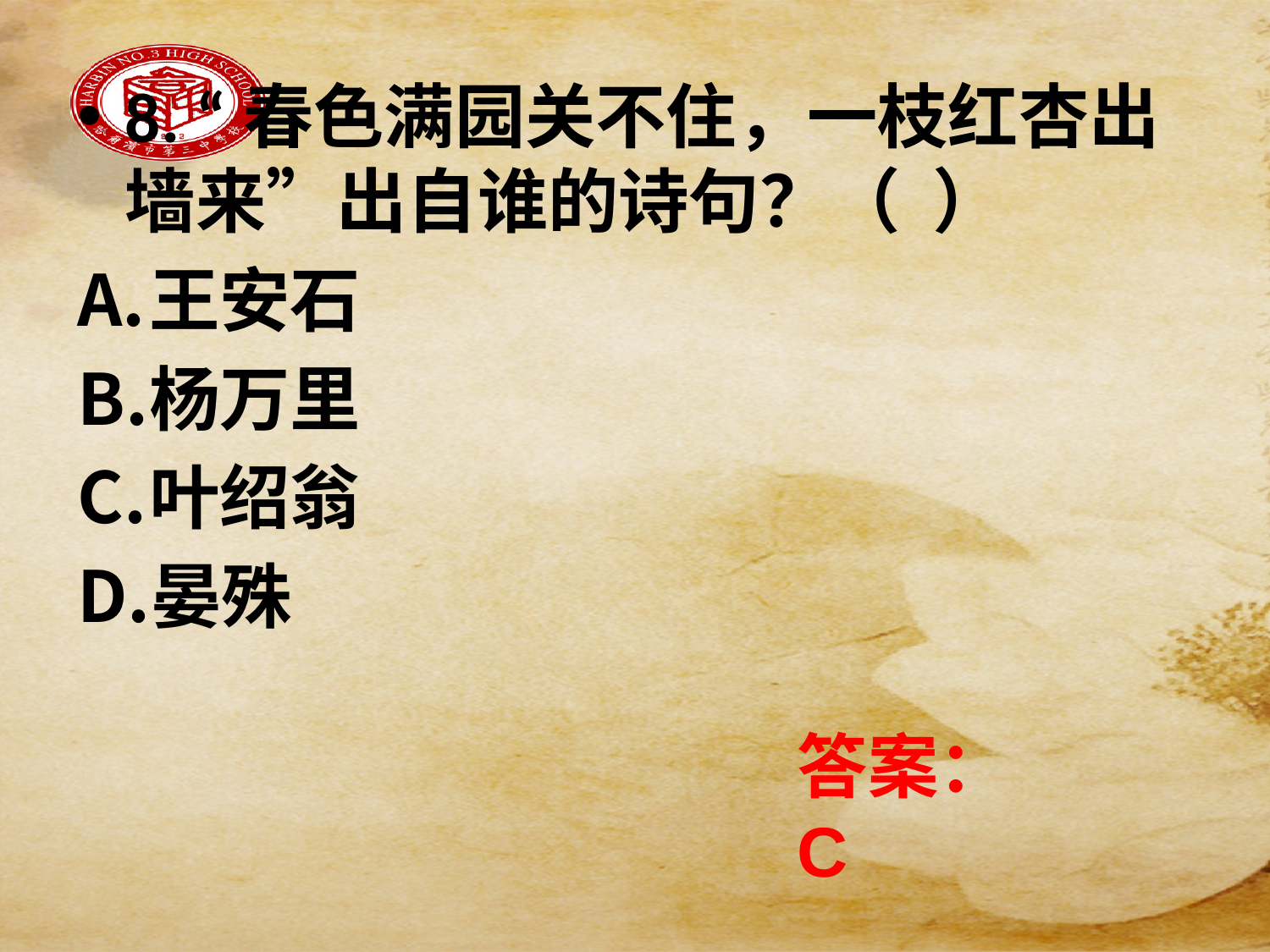

8. “春色满园关不住，一枝红杏出墙来”出自谁的诗句？（  ）
王安石
杨万里
叶绍翁
晏殊
答案：C